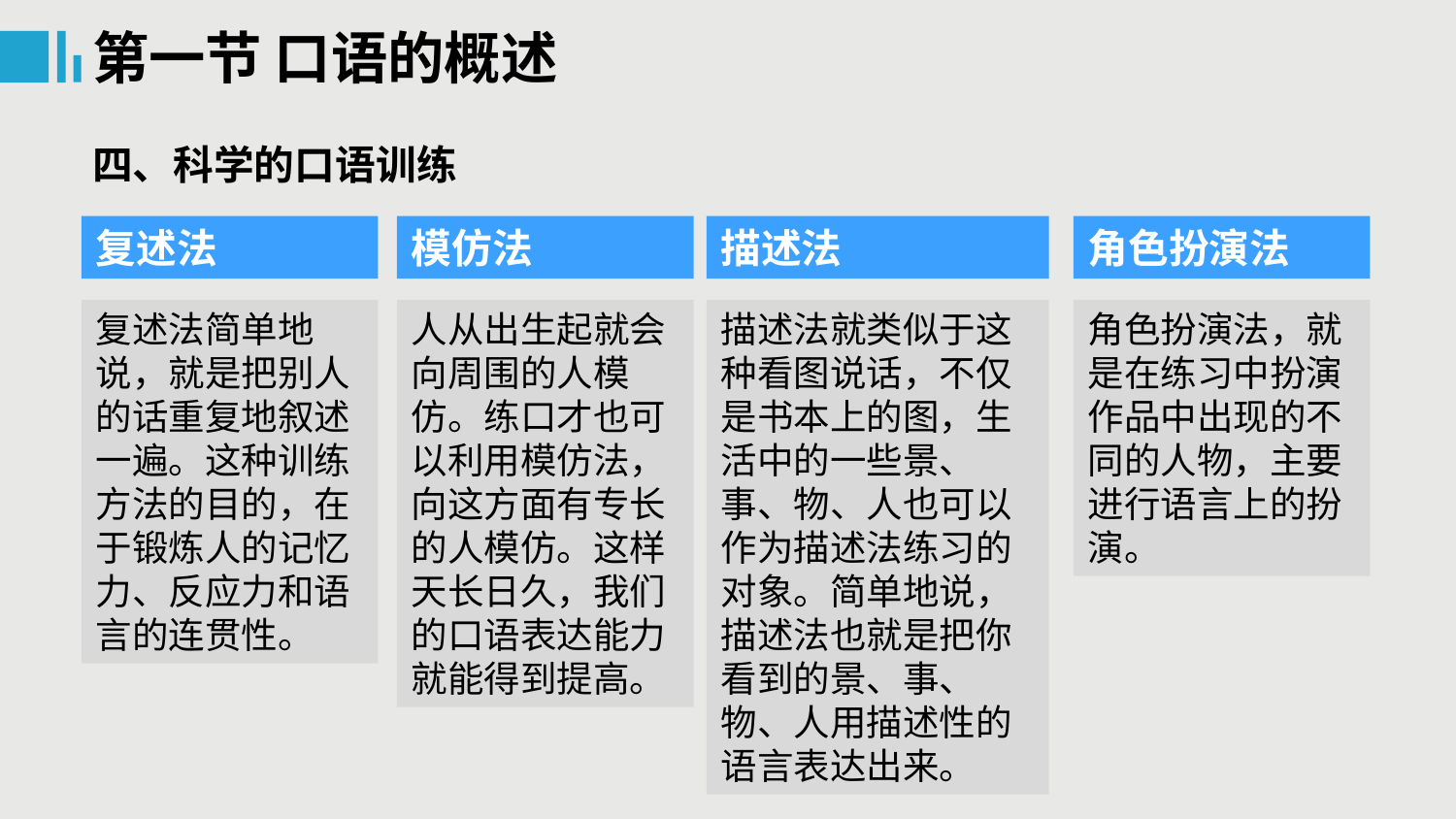

第一节 口语的概述

四、科学的口语训练
复述法
模仿法
描述法
角色扮演法
复述法简单地说，就是把别人的话重复地叙述一遍。这种训练方法的目的，在于锻炼人的记忆力、反应力和语言的连贯性。
人从出生起就会向周围的人模仿。练口才也可以利用模仿法，向这方面有专长的人模仿。这样天长日久，我们的口语表达能力就能得到提高。
描述法就类似于这种看图说话，不仅是书本上的图，生活中的一些景、事、物、人也可以作为描述法练习的对象。简单地说，描述法也就是把你看到的景、事、物、人用描述性的语言表达出来。
角色扮演法，就是在练习中扮演作品中出现的不同的人物，主要进行语言上的扮演。